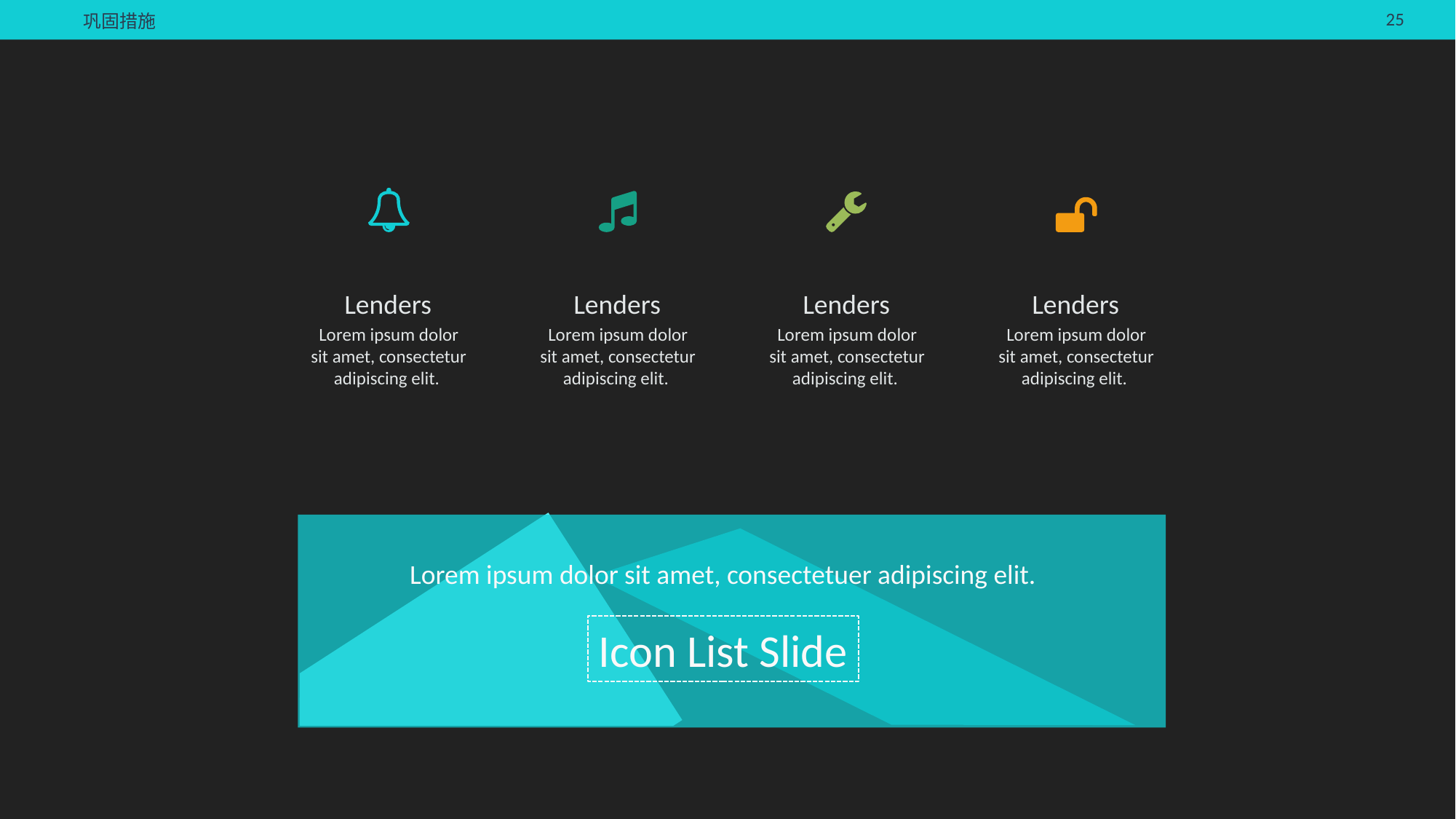

巩固措施

Lenders
Lorem ipsum dolor sit amet, consectetur adipiscing elit.
Lenders
Lorem ipsum dolor sit amet, consectetur adipiscing elit.
Lenders
Lorem ipsum dolor sit amet, consectetur adipiscing elit.
Lenders
Lorem ipsum dolor sit amet, consectetur adipiscing elit.

Lorem ipsum dolor sit amet, consectetuer adipiscing elit.
Icon List Slide